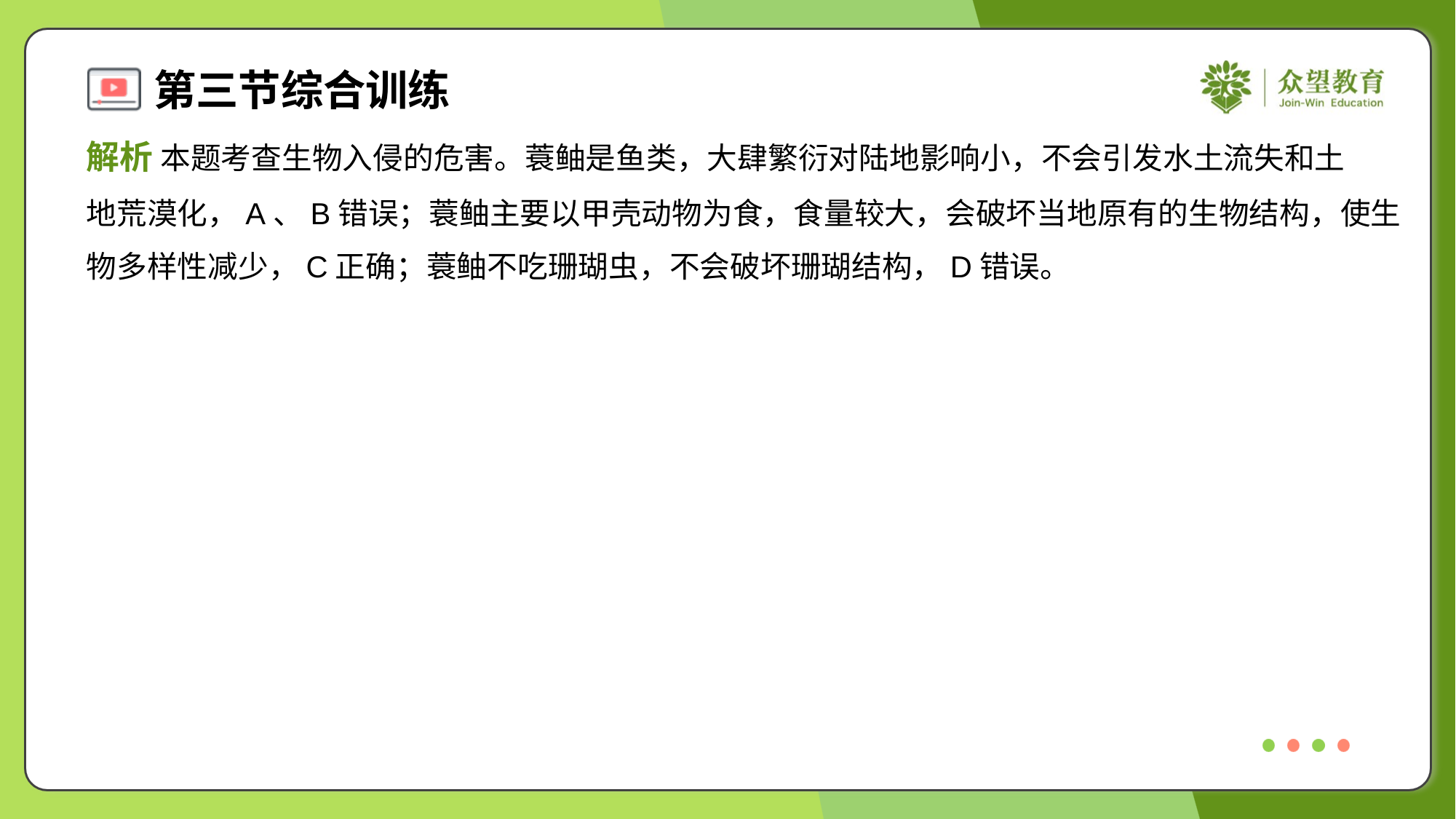

解析 本题考查生物入侵的危害。蓑鲉是鱼类，大肆繁衍对陆地影响小，不会引发水土流失和土
地荒漠化，A、B错误；蓑鲉主要以甲壳动物为食，食量较大，会破坏当地原有的生物结构，使生
物多样性减少，C正确；蓑鲉不吃珊瑚虫，不会破坏珊瑚结构，D错误。